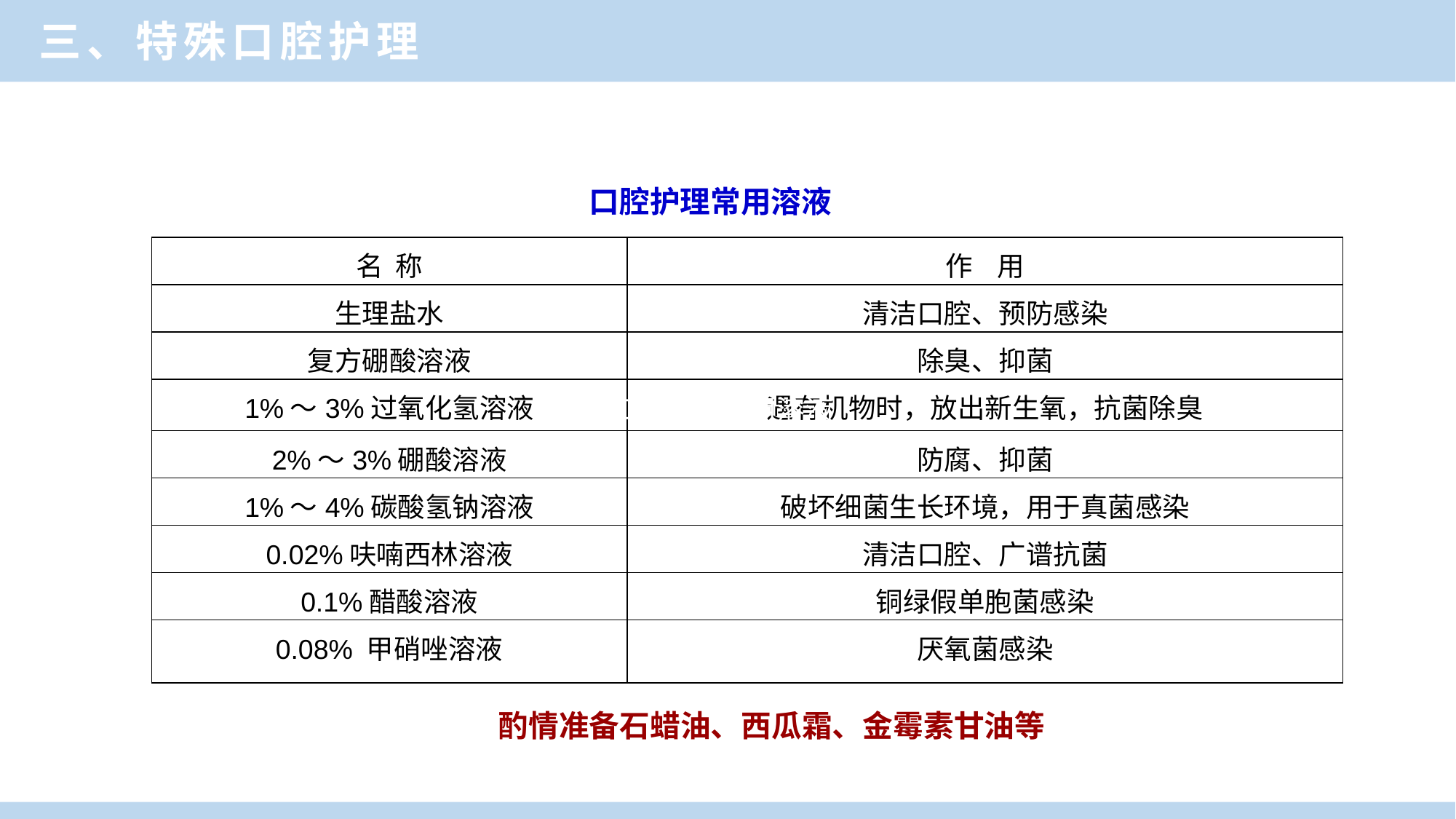

三、特殊口腔护理
     口腔护理常用溶液
表6-2  口腔护理常用溶液

| 名 称 | 作 用 |
| --- | --- |
| 生理盐水 | 清洁口腔、预防感染 |
| 复方硼酸溶液 | 除臭、抑菌 |
| 1%～3%过氧化氢溶液 | 遇有机物时，放出新生氧，抗菌除臭 |
| 2%～3%硼酸溶液 | 防腐、抑菌 |
| 1%～4%碳酸氢钠溶液 | 破坏细菌生长环境，用于真菌感染 |
| 0.02%呋喃西林溶液 | 清洁口腔、广谱抗菌 |
| 0.1%醋酸溶液 | 铜绿假单胞菌感染 |
| 0.08% 甲硝唑溶液 | 厌氧菌感染 |
口腔护理常用溶液

       酌情准备石蜡油、西瓜霜、金霉素甘油等